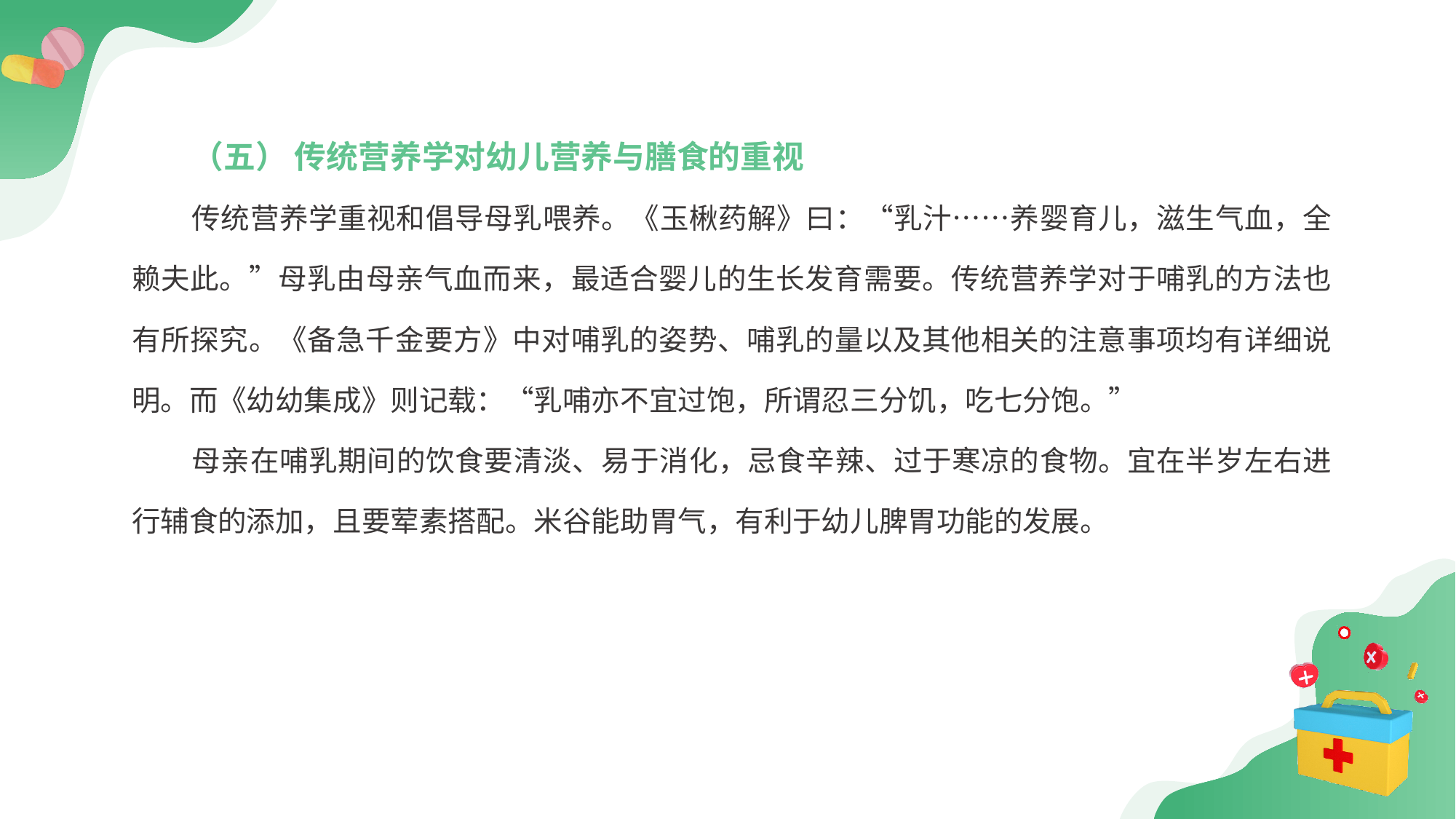

（五） 传统营养学对幼儿营养与膳食的重视
传统营养学重视和倡导母乳喂养。《玉楸药解》曰：“乳汁……养婴育儿，滋生气血，全赖夫此。”母乳由母亲气血而来，最适合婴儿的生长发育需要。传统营养学对于哺乳的方法也有所探究。《备急千金要方》中对哺乳的姿势、哺乳的量以及其他相关的注意事项均有详细说明。而《幼幼集成》则记载：“乳哺亦不宜过饱，所谓忍三分饥，吃七分饱。”
母亲在哺乳期间的饮食要清淡、易于消化，忌食辛辣、过于寒凉的食物。宜在半岁左右进行辅食的添加，且要荤素搭配。米谷能助胃气，有利于幼儿脾胃功能的发展。